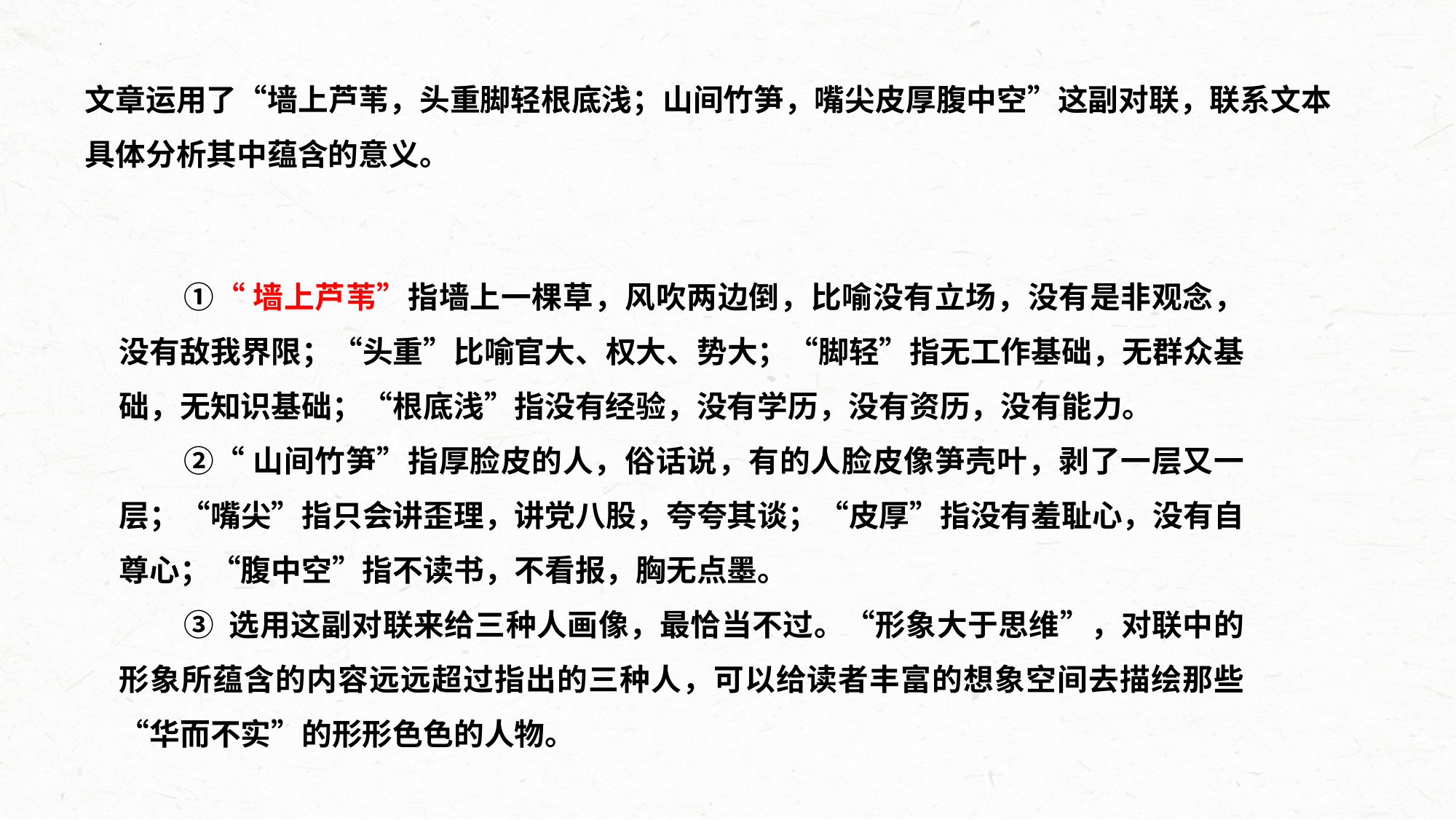

文章运用了“墙上芦苇，头重脚轻根底浅；山间竹笋，嘴尖皮厚腹中空”这副对联，联系文本具体分析其中蕴含的意义。
①“墙上芦苇”指墙上一棵草，风吹两边倒，比喻没有立场，没有是非观念，没有敌我界限；“头重”比喻官大、权大、势大；“脚轻”指无工作基础，无群众基础，无知识基础；“根底浅”指没有经验，没有学历，没有资历，没有能力。
②“山间竹笋”指厚脸皮的人，俗话说，有的人脸皮像笋壳叶，剥了一层又一层；“嘴尖”指只会讲歪理，讲党八股，夸夸其谈；“皮厚”指没有羞耻心，没有自尊心；“腹中空”指不读书，不看报，胸无点墨。
③ 选用这副对联来给三种人画像，最恰当不过。“形象大于思维”，对联中的形象所蕴含的内容远远超过指出的三种人，可以给读者丰富的想象空间去描绘那些“华而不实”的形形色色的人物。